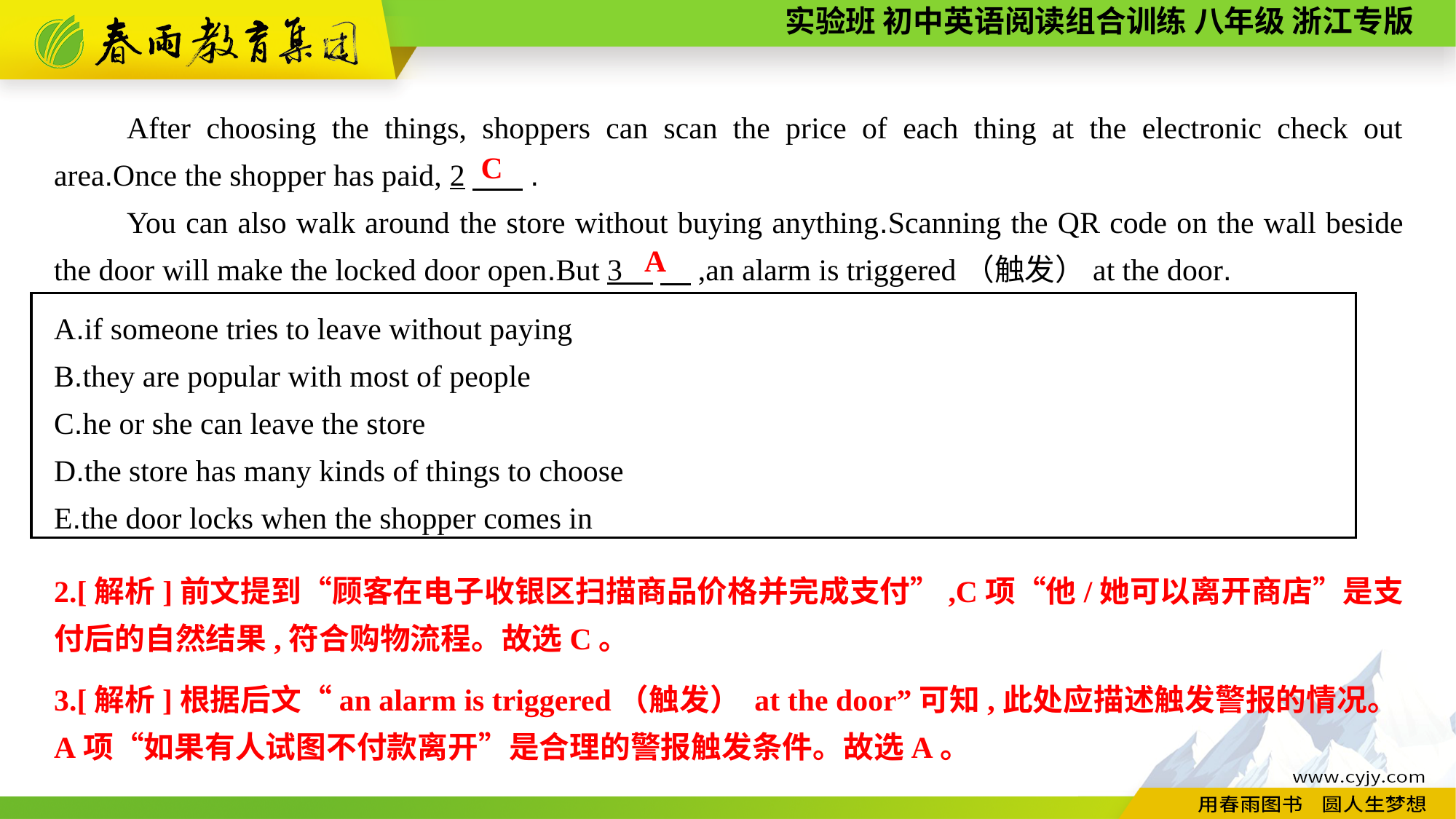

After choosing the things, shoppers can scan the price of each thing at the electronic check out area.Once the shopper has paid, 2　   .
You can also walk around the store without buying anything.Scanning the QR code on the wall beside the door will make the locked door open.But 3    　,an alarm is triggered（触发）at the door.
C
A

A.if someone tries to leave without paying
B.they are popular with most of people
C.he or she can leave the store
D.the store has many kinds of things to choose
E.the door locks when the shopper comes in
2.[解析]前文提到“顾客在电子收银区扫描商品价格并完成支付”,C项“他/她可以离开商店”是支付后的自然结果,符合购物流程。故选C。
3.[解析]根据后文“an alarm is triggered（触发） at the door”可知,此处应描述触发警报的情况。A项“如果有人试图不付款离开”是合理的警报触发条件。故选A。